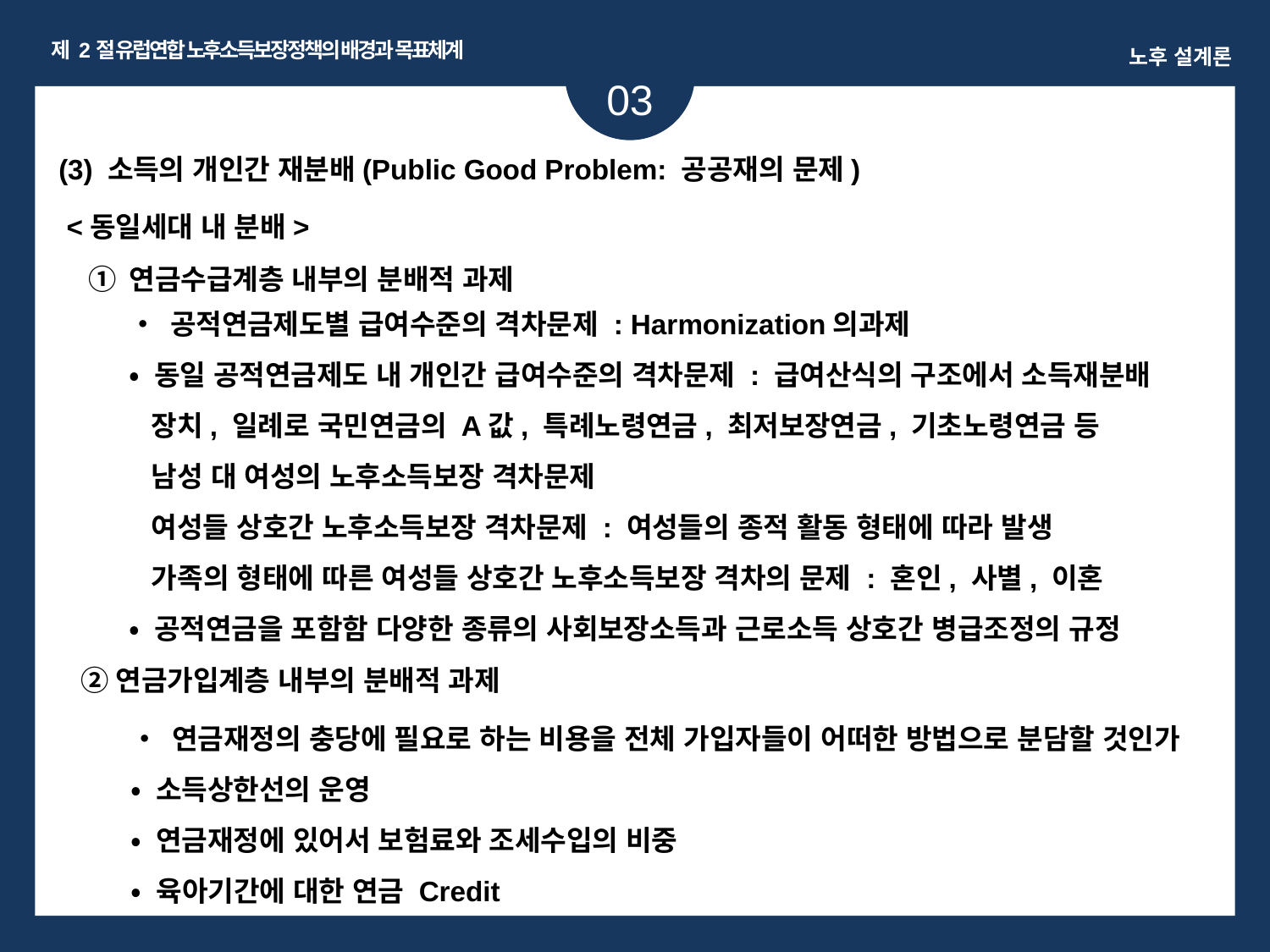

제 2절 유럽연합 노후소득보장정책의 배경과 목표체계
노후 설계론
03
ㅏㅏ
(3) 소득의 개인간 재분배(Public Good Problem: 공공재의 문제)
<동일세대 내 분배>
① 연금수급계층 내부의 분배적 과제
• 공적연금제도별 급여수준의 격차문제 : Harmonization의과제
• 동일 공적연금제도 내 개인간 급여수준의 격차문제 : 급여산식의 구조에서 소득재분배
  장치, 일례로 국민연금의 A값, 특례노령연금, 최저보장연금, 기초노령연금 등
  남성 대 여성의 노후소득보장 격차문제
  여성들 상호간 노후소득보장 격차문제 : 여성들의 종적 활동 형태에 따라 발생
  가족의 형태에 따른 여성들 상호간 노후소득보장 격차의 문제 : 혼인, 사별, 이혼
• 공적연금을 포함함 다양한 종류의 사회보장소득과 근로소득 상호간 병급조정의 규정
②연금가입계층 내부의 분배적 과제
• 연금재정의 충당에 필요로 하는 비용을 전체 가입자들이 어떠한 방법으로 분담할 것인가
• 소득상한선의 운영
• 연금재정에 있어서 보험료와 조세수입의 비중
• 육아기간에 대한 연금 Credit